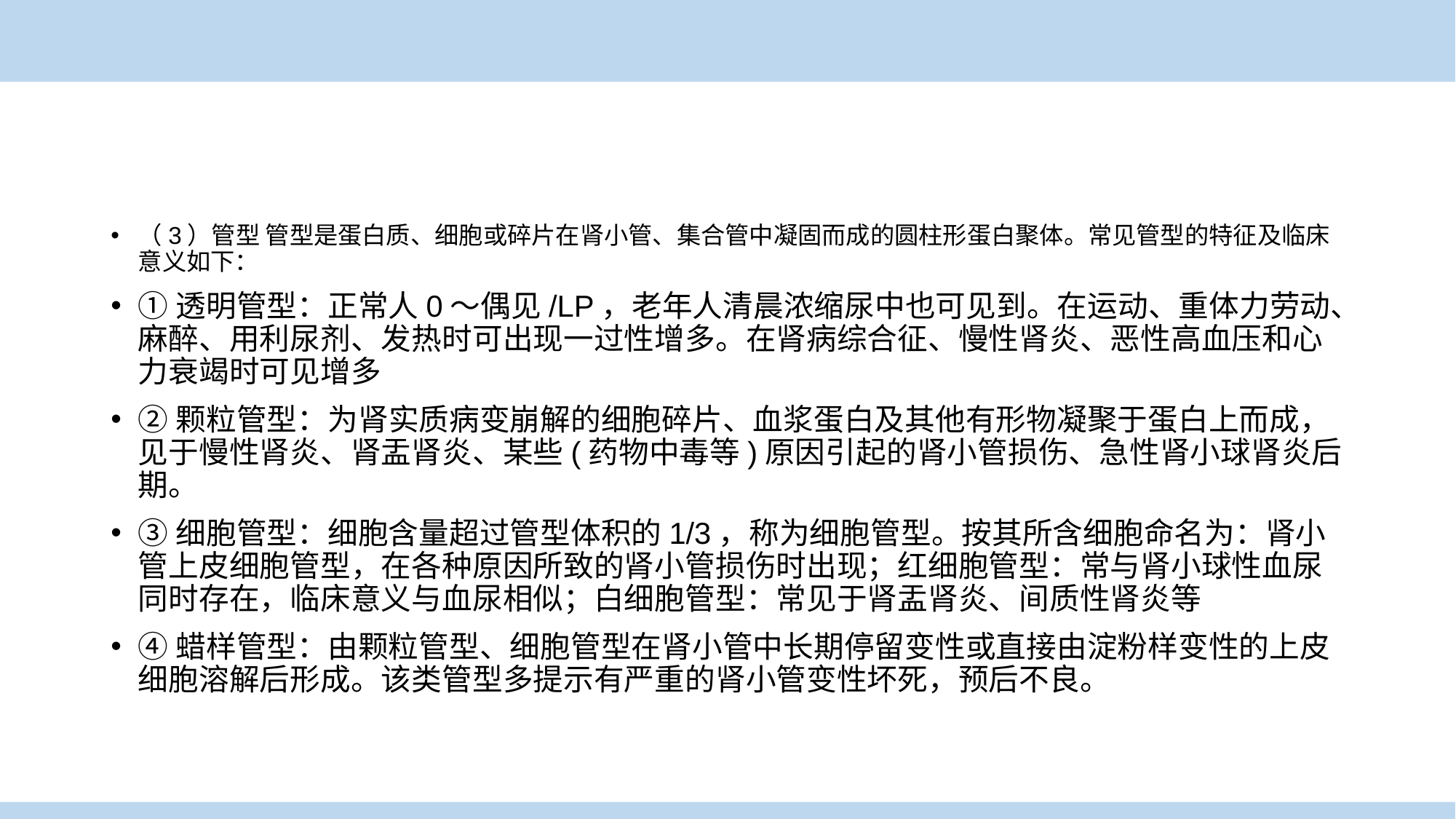

（3）管型 管型是蛋白质、细胞或碎片在肾小管、集合管中凝固而成的圆柱形蛋白聚体。常见管型的特征及临床意义如下：
①透明管型：正常人0～偶见/LP，老年人清晨浓缩尿中也可见到。在运动、重体力劳动、麻醉、用利尿剂、发热时可出现一过性增多。在肾病综合征、慢性肾炎、恶性高血压和心力衰竭时可见增多
②颗粒管型：为肾实质病变崩解的细胞碎片、血浆蛋白及其他有形物凝聚于蛋白上而成，见于慢性肾炎、肾盂肾炎、某些(药物中毒等)原因引起的肾小管损伤、急性肾小球肾炎后期。
③细胞管型：细胞含量超过管型体积的1/3，称为细胞管型。按其所含细胞命名为：肾小管上皮细胞管型，在各种原因所致的肾小管损伤时出现；红细胞管型：常与肾小球性血尿同时存在，临床意义与血尿相似；白细胞管型：常见于肾盂肾炎、间质性肾炎等
④蜡样管型：由颗粒管型、细胞管型在肾小管中长期停留变性或直接由淀粉样变性的上皮细胞溶解后形成。该类管型多提示有严重的肾小管变性坏死，预后不良。